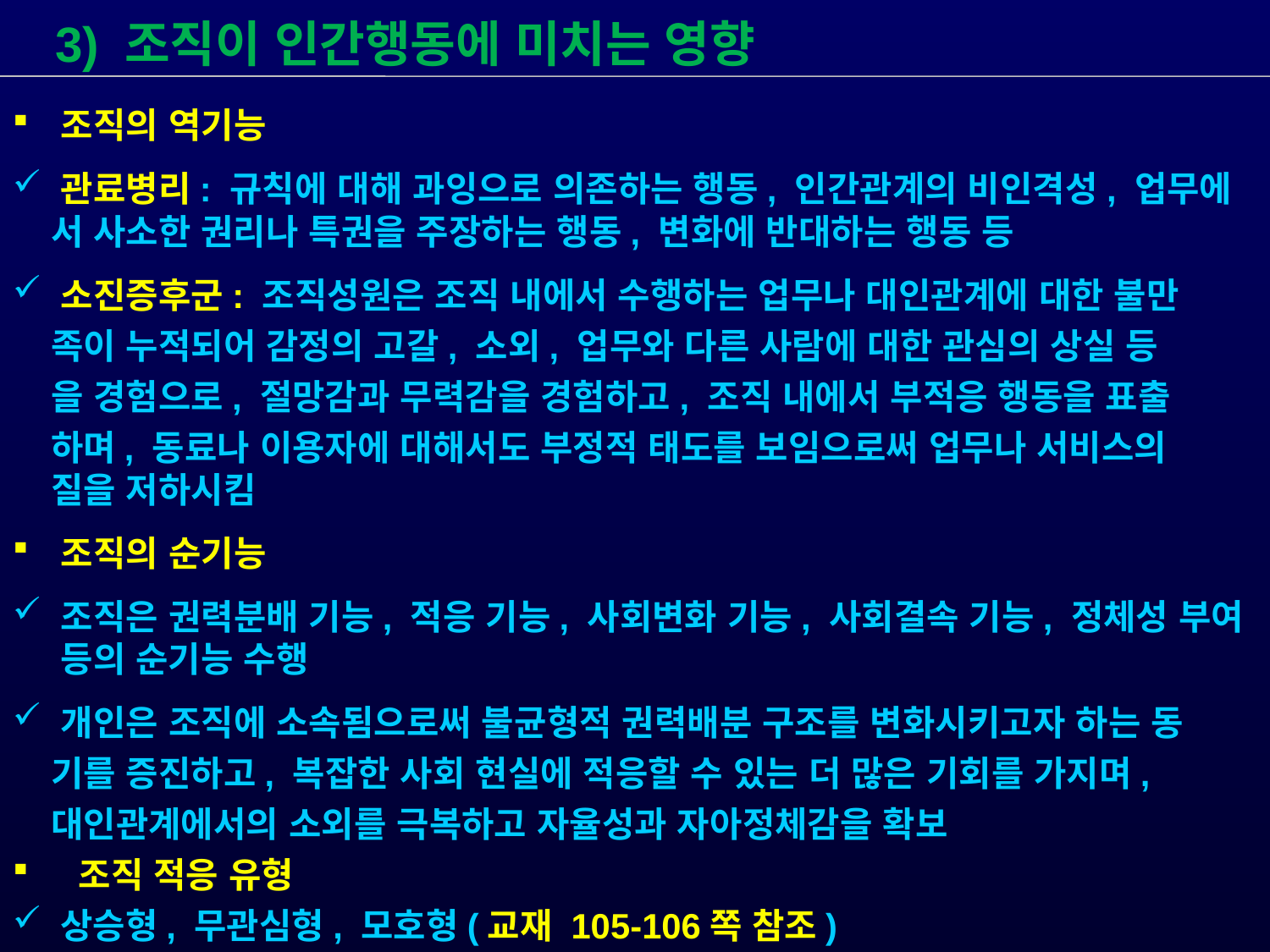

3) 조직이 인간행동에 미치는 영향
 조직의 역기능
 관료병리: 규칙에 대해 과잉으로 의존하는 행동, 인간관계의 비인격성, 업무에
   서 사소한 권리나 특권을 주장하는 행동, 변화에 반대하는 행동 등
 소진증후군: 조직성원은 조직 내에서 수행하는 업무나 대인관계에 대한 불만
   족이 누적되어 감정의 고갈, 소외, 업무와 다른 사람에 대한 관심의 상실 등
   을 경험으로, 절망감과 무력감을 경험하고, 조직 내에서 부적응 행동을 표출
   하며, 동료나 이용자에 대해서도 부정적 태도를 보임으로써 업무나 서비스의
   질을 저하시킴
 조직의 순기능
 조직은 권력분배 기능, 적응 기능, 사회변화 기능, 사회결속 기능, 정체성 부여
    등의 순기능 수행
 개인은 조직에 소속됨으로써 불균형적 권력배분 구조를 변화시키고자 하는 동
   기를 증진하고, 복잡한 사회 현실에 적응할 수 있는 더 많은 기회를 가지며,
   대인관계에서의 소외를 극복하고 자율성과 자아정체감을 확보
 조직 적응 유형
상승형, 무관심형, 모호형(교재 105-106쪽 참조)